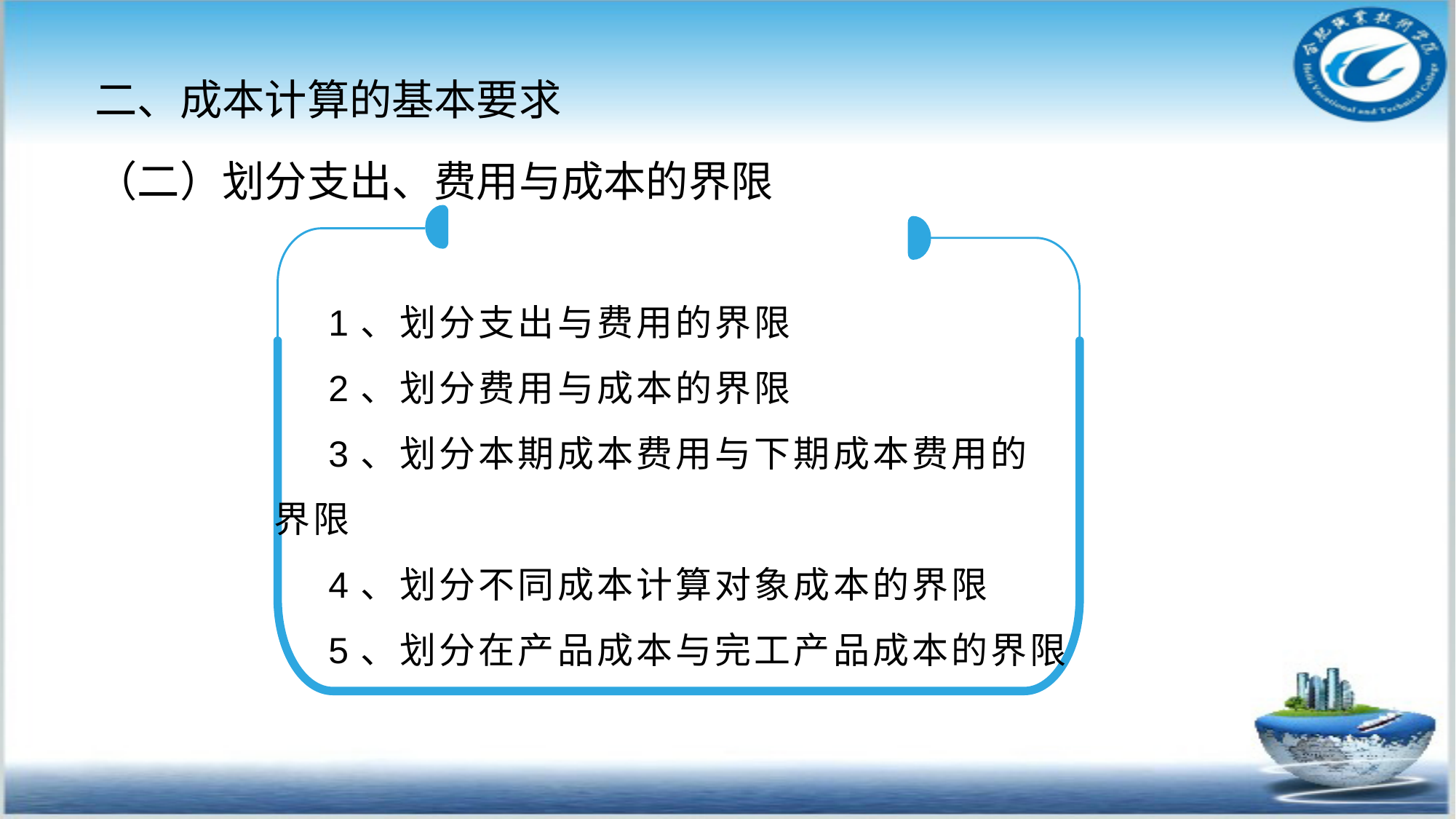

二、成本计算的基本要求
（二）划分支出、费用与成本的界限

1、划分支出与费用的界限
2、划分费用与成本的界限
3、划分本期成本费用与下期成本费用的界限
4、划分不同成本计算对象成本的界限
5、划分在产品成本与完工产品成本的界限